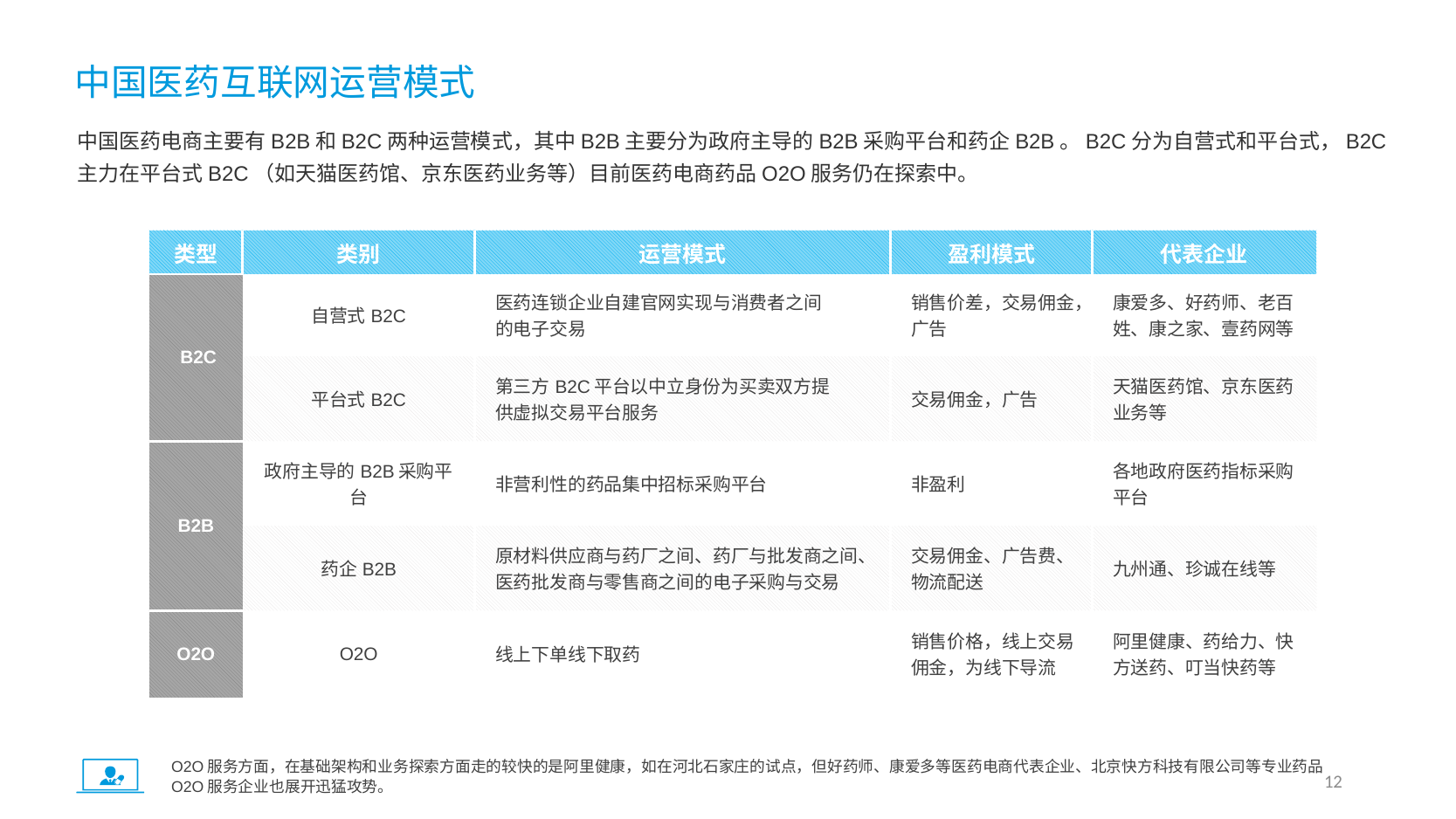

中国医药互联网运营模式
中国医药电商主要有B2B和B2C两种运营模式，其中B2B主要分为政府主导的B2B采购平台和药企B2B。B2C分为自营式和平台式，B2C 主力在平台式B2C（如天猫医药馆、京东医药业务等）目前医药电商药品O2O服务仍在探索中。
| 类型 | 类别 | 运营模式 | 盈利模式 | 代表企业 |
| --- | --- | --- | --- | --- |
| B2C | 自营式B2C | 医药连锁企业自建官网实现与消费者之间 的电子交易 | 销售价差，交易佣金，广告 | 康爱多、好药师、老百姓、康之家、壹药网等 |
|  | 平台式B2C | 第三方B2C平台以中立身份为买卖双方提 供虚拟交易平台服务 | 交易佣金，广告 | 天猫医药馆、京东医药业务等 |
| B2B | 政府主导的B2B采购平台 | 非营利性的药品集中招标采购平台 | 非盈利 | 各地政府医药指标采购平台 |
|  | 药企B2B | 原材料供应商与药厂之间、药厂与批发商之间、医药批发商与零售商之间的电子采购与交易 | 交易佣金、广告费、物流配送 | 九州通、珍诚在线等 |
| O2O | O2O | 线上下单线下取药 | 销售价格，线上交易佣金，为线下导流 | 阿里健康、药给力、快方送药、叮当快药等 |
O2O服务方面，在基础架构和业务探索方面走的较快的是阿里健康，如在河北石家庄的试点，但好药师、康爱多等医药电商代表企业、北京快方科技有限公司等专业药品O2O服务企业也展开迅猛攻势。
12